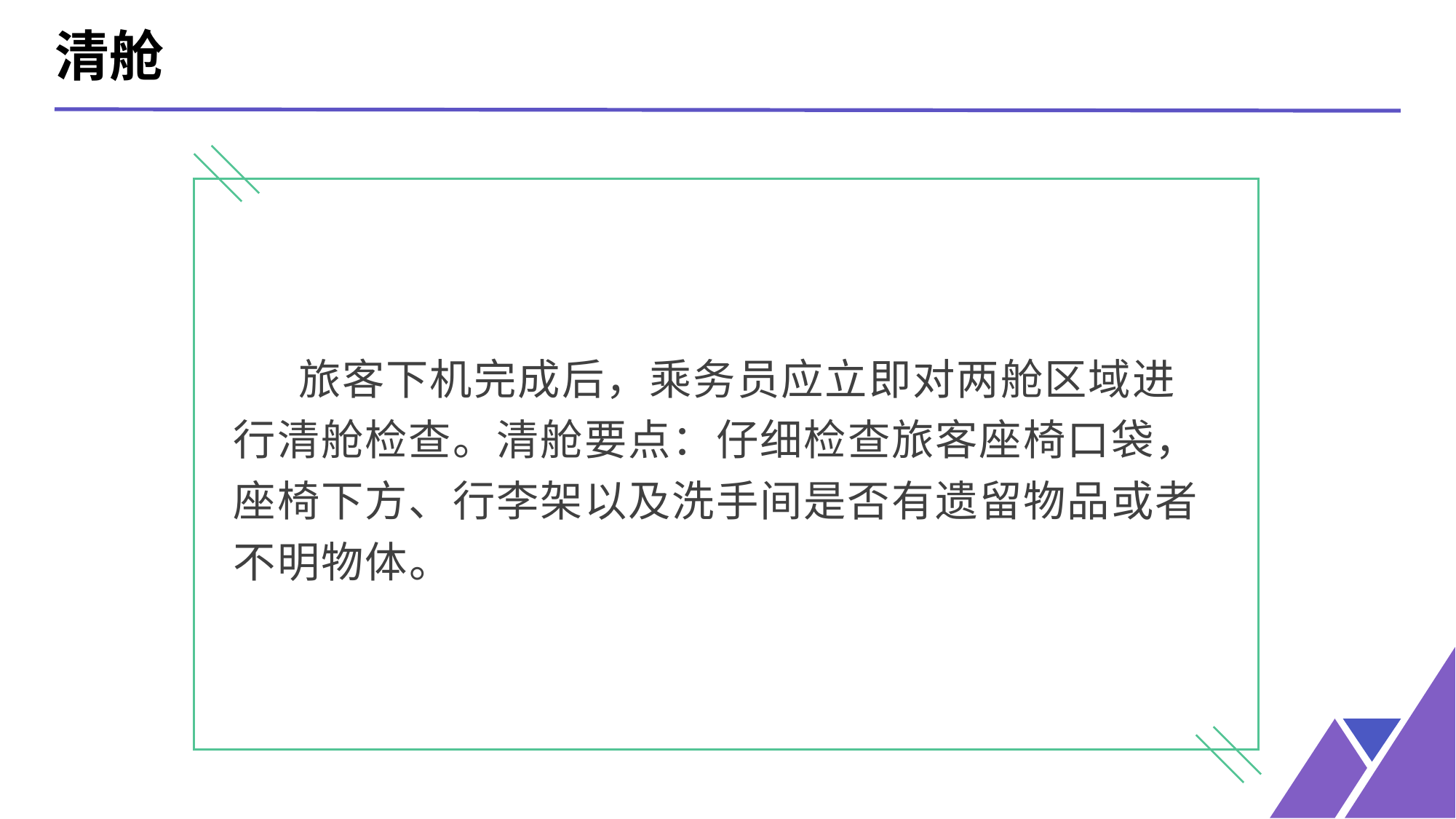

清舱

     旅客下机完成后，乘务员应立即对两舱区域进行清舱检查。清舱要点：仔细检查旅客座椅口袋，座椅下方、行李架以及洗手间是否有遗留物品或者不明物体。